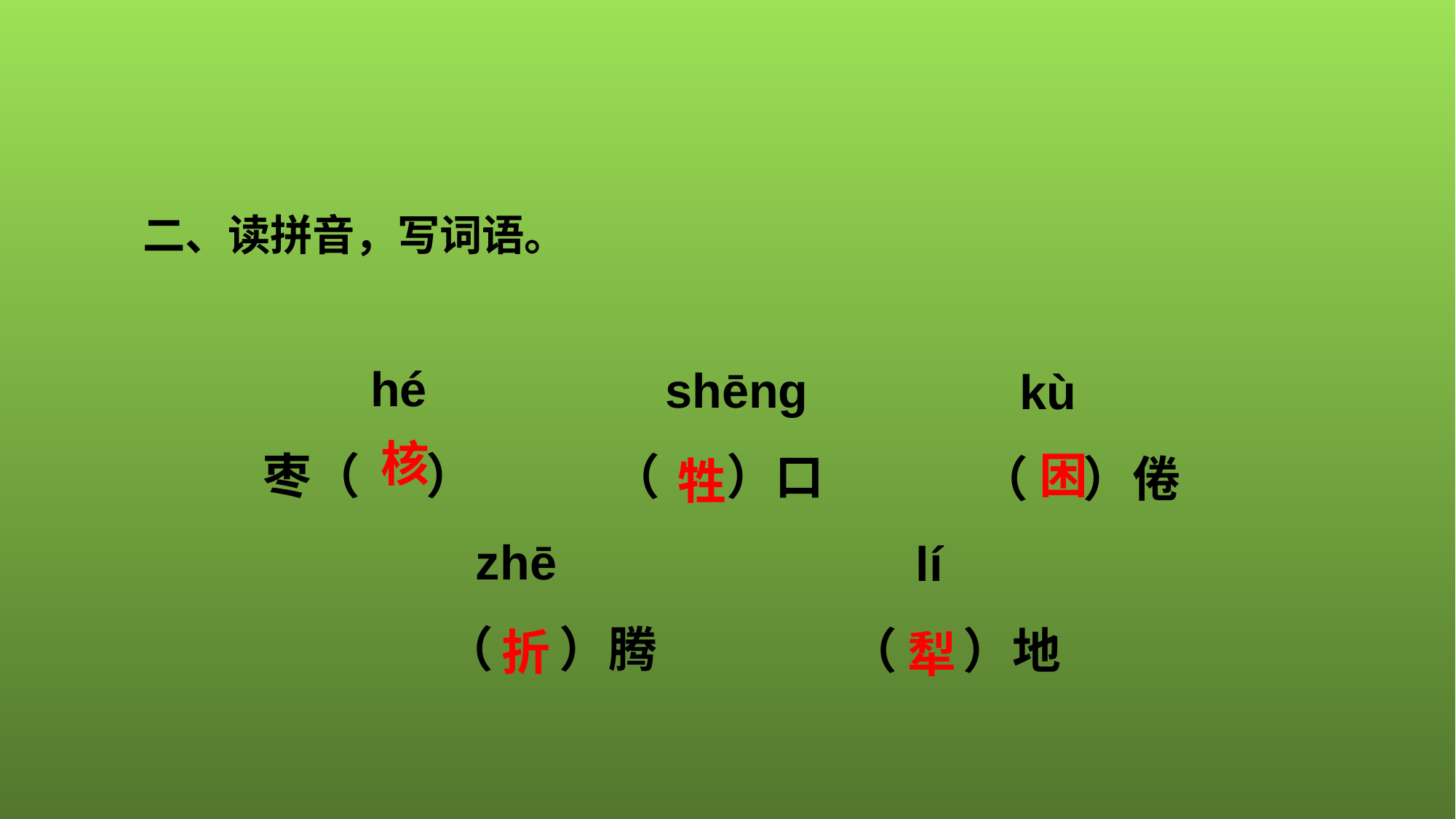

二、读拼音，写词语。
        hé
枣（      ）
    shēng
（      ）口
   kù
（     ）倦
牲
核
困
    zhē
 （      ）腾
     lí
（      ）地
折
犁